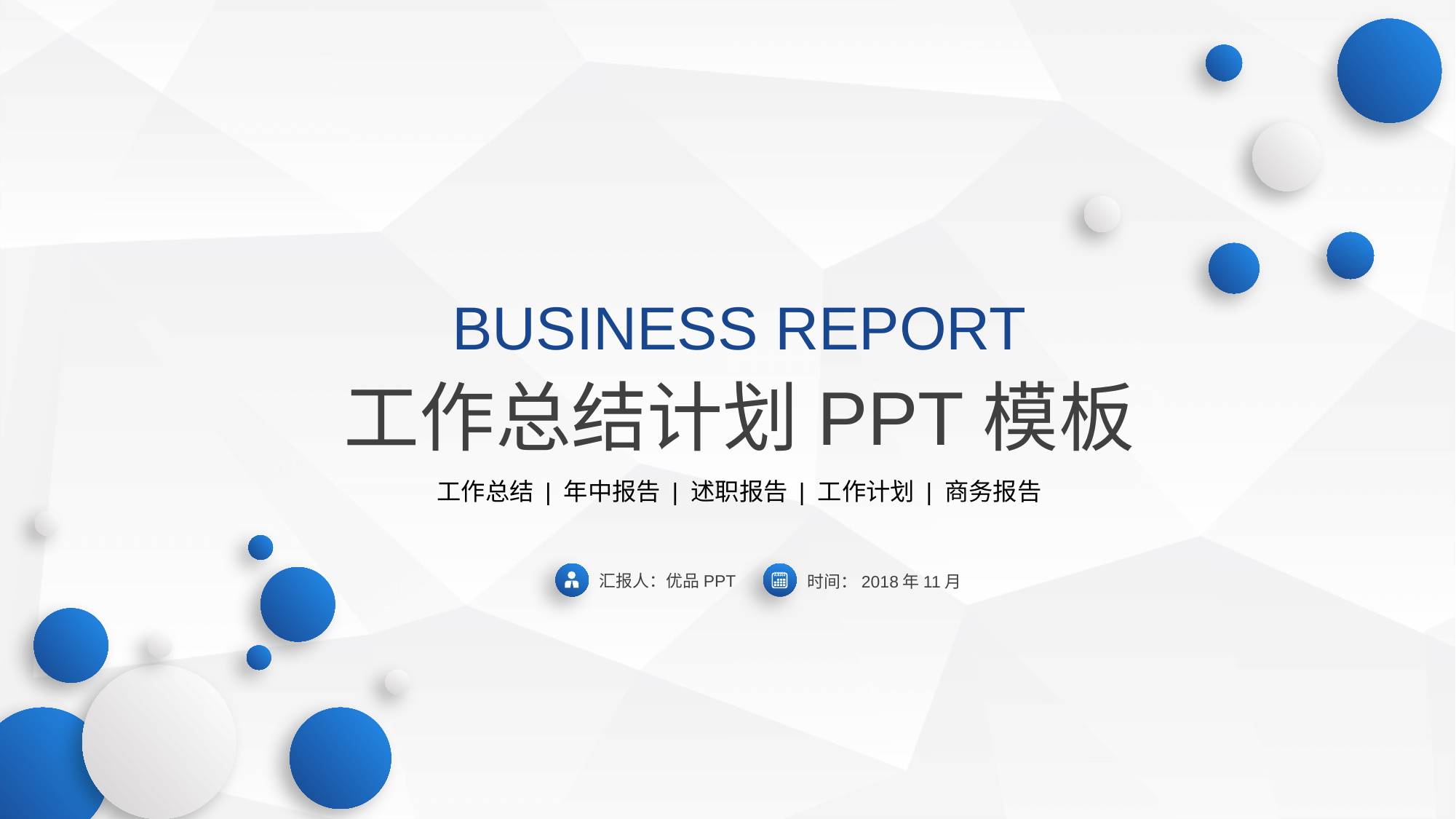

BUSINESS REPORT
工作总结计划PPT模板
工作总结 | 年中报告 | 述职报告 | 工作计划 | 商务报告

汇报人：优品PPT

时间：2018年11月